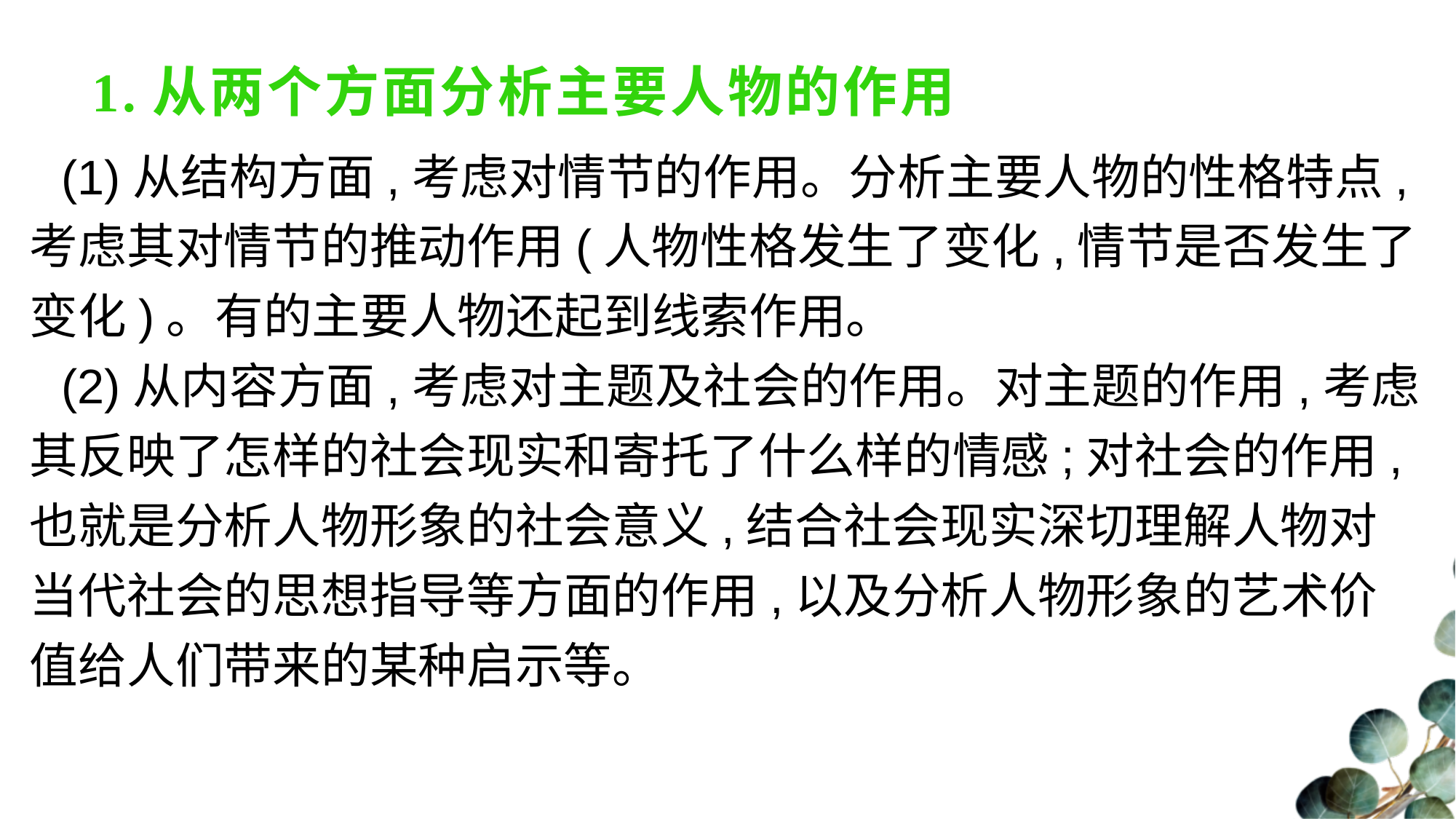

# 1.从两个方面分析主要人物的作用
(1)从结构方面,考虑对情节的作用。分析主要人物的性格特点,考虑其对情节的推动作用(人物性格发生了变化,情节是否发生了变化)。有的主要人物还起到线索作用。
(2)从内容方面,考虑对主题及社会的作用。对主题的作用,考虑其反映了怎样的社会现实和寄托了什么样的情感;对社会的作用,也就是分析人物形象的社会意义,结合社会现实深切理解人物对当代社会的思想指导等方面的作用,以及分析人物形象的艺术价值给人们带来的某种启示等。